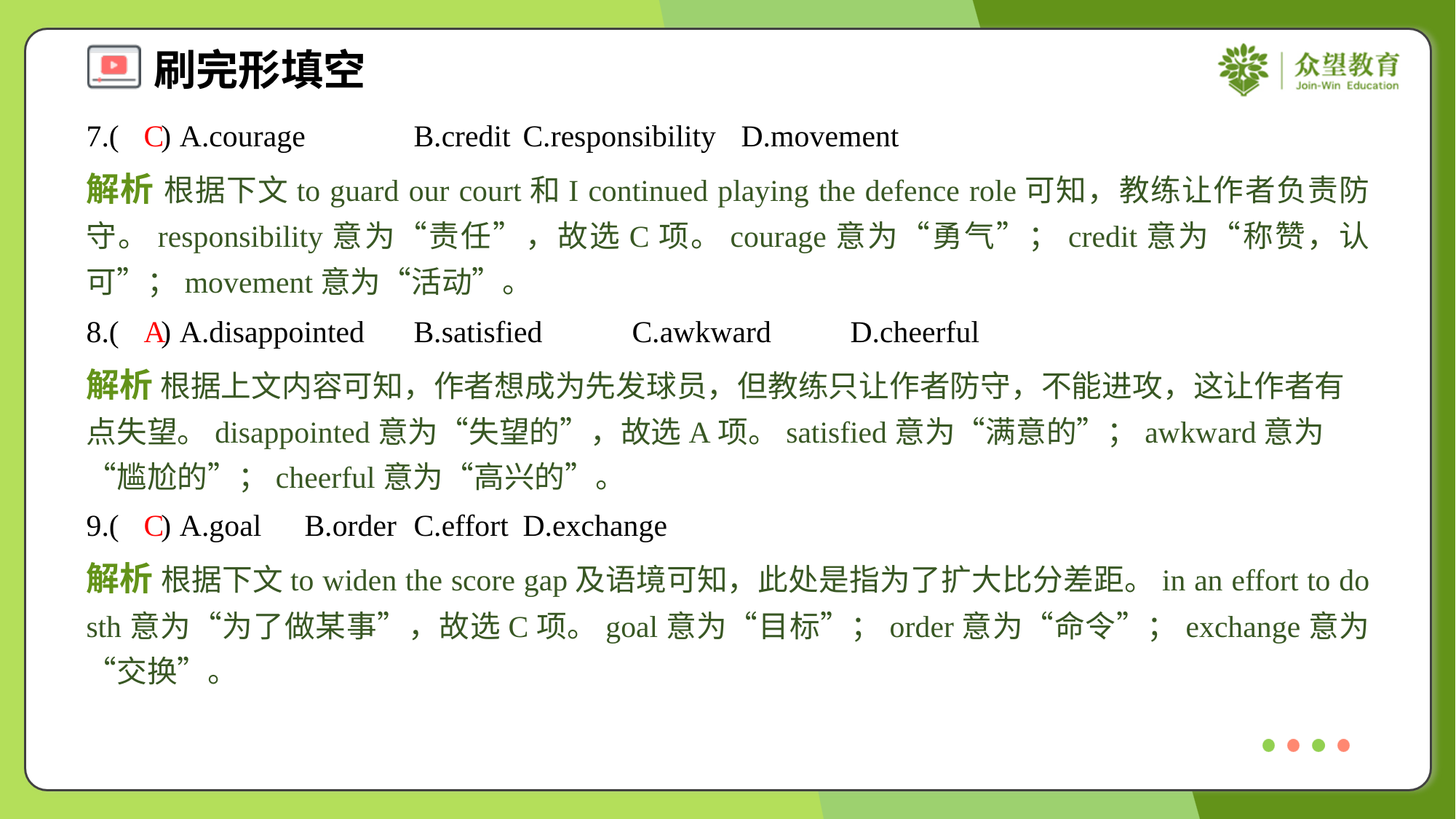

7.(     ) A.courage	B.credit	C.responsibility	D.movement
C
解析 根据下文to guard our court和I continued playing the defence role可知，教练让作者负责防守。responsibility意为“责任”，故选C项。courage意为“勇气”；credit意为“称赞，认可”；movement意为“活动”。
8.(     ) A.disappointed	B.satisfied	C.awkward	D.cheerful
A
解析 根据上文内容可知，作者想成为先发球员，但教练只让作者防守，不能进攻，这让作者有点失望。disappointed意为“失望的”，故选A项。satisfied意为“满意的”；awkward意为“尴尬的”；cheerful意为“高兴的”。
9.(     ) A.goal	B.order	C.effort	D.exchange
C
解析 根据下文to widen the score gap及语境可知，此处是指为了扩大比分差距。in an effort to do sth意为“为了做某事”，故选C项。goal意为“目标”；order意为“命令”；exchange意为“交换”。